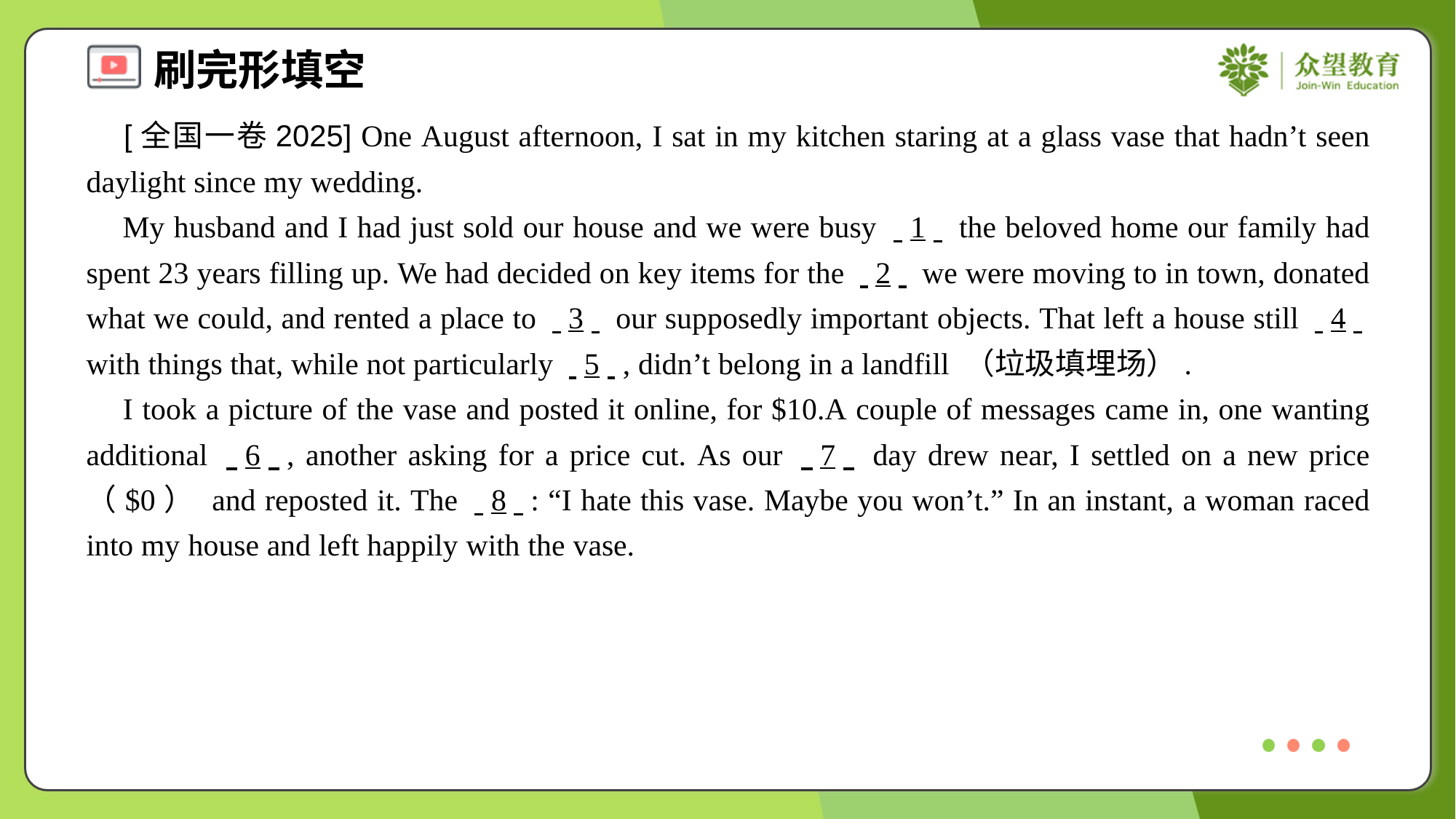

[全国一卷2025] One August afternoon, I sat in my kitchen staring at a glass vase that hadn’t seen daylight since my wedding.
    My husband and I had just sold our house and we were busy . .1. . the beloved home our family had spent 23 years filling up. We had decided on key items for the . .2. . we were moving to in town, donated what we could, and rented a place to . .3. . our supposedly important objects. That left a house still . .4. . with things that, while not particularly . .5. ., didn’t belong in a landfill （垃圾填埋场）.
    I took a picture of the vase and posted it online, for $10.A couple of messages came in, one wanting additional . .6. ., another asking for a price cut. As our . .7. . day drew near, I settled on a new price （$0） and reposted it. The . .8. .: “I hate this vase. Maybe you won’t.” In an instant, a woman raced into my house and left happily with the vase.